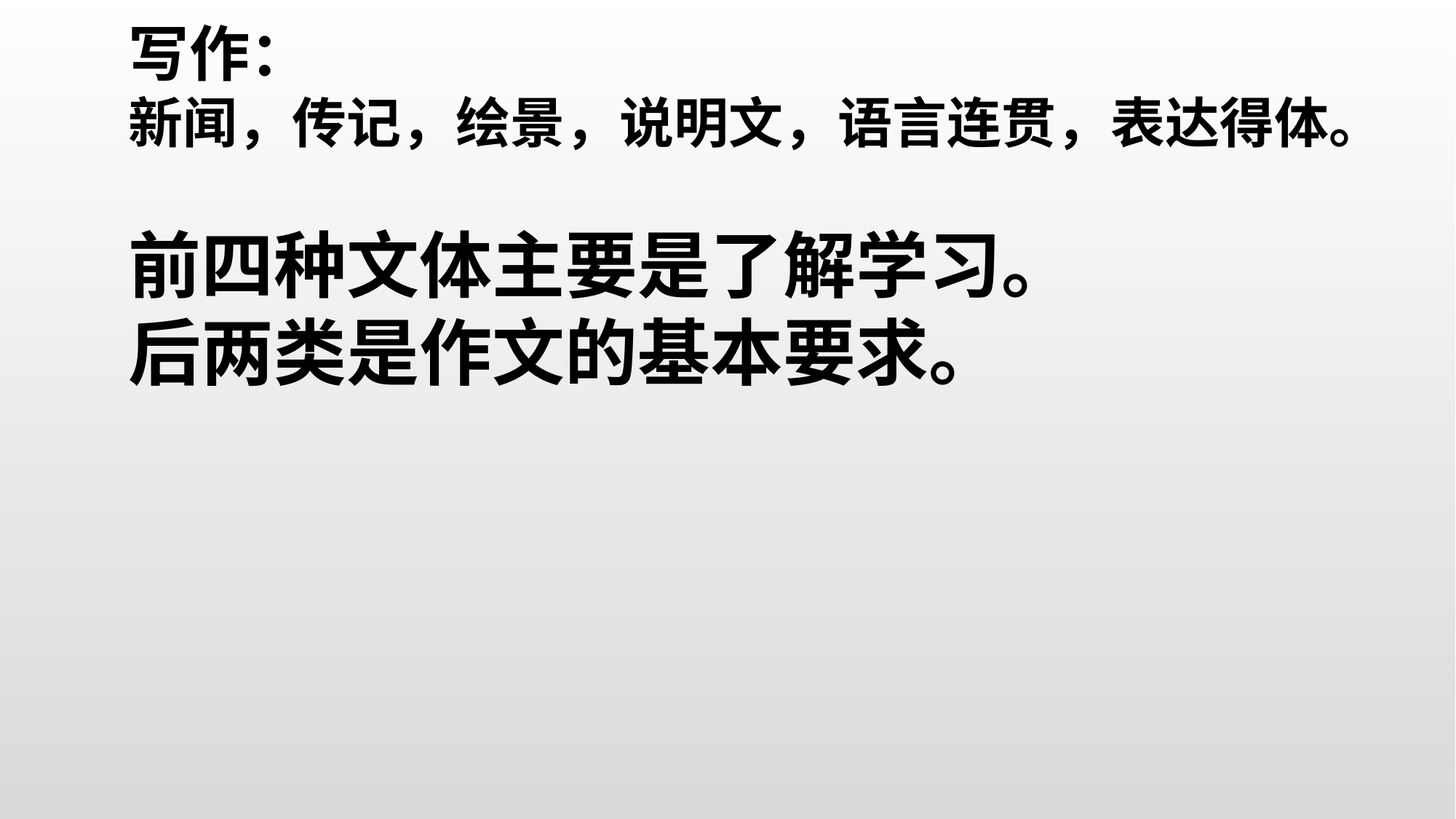

写作：
新闻，传记，绘景，说明文，语言连贯，表达得体。

前四种文体主要是了解学习。
后两类是作文的基本要求。